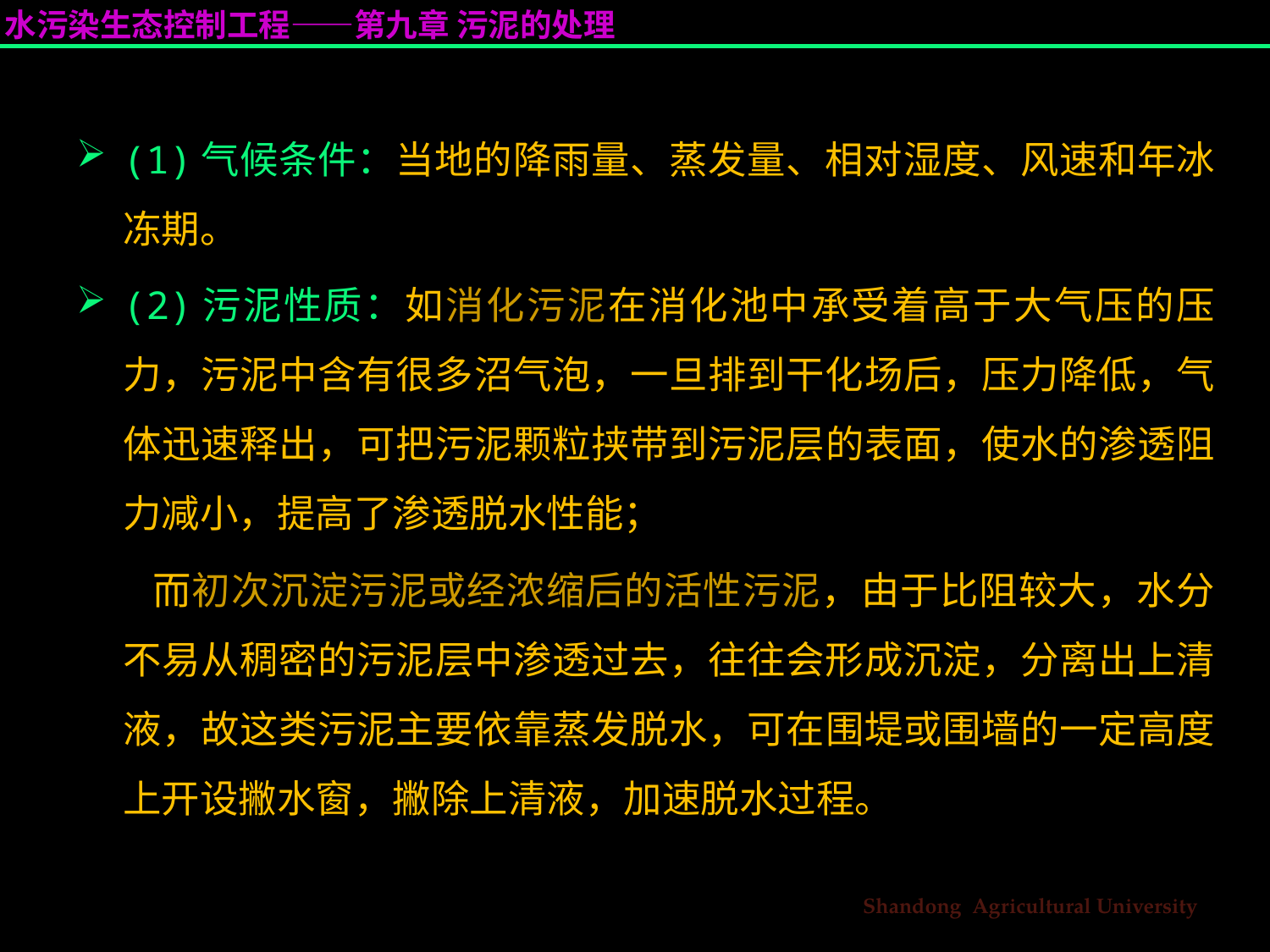

(1)气候条件：当地的降雨量、蒸发量、相对湿度、风速和年冰冻期。
(2)污泥性质：如消化污泥在消化池中承受着高于大气压的压力，污泥中含有很多沼气泡，一旦排到干化场后，压力降低，气体迅速释出，可把污泥颗粒挟带到污泥层的表面，使水的渗透阻力减小，提高了渗透脱水性能；
       而初次沉淀污泥或经浓缩后的活性污泥，由于比阻较大，水分不易从稠密的污泥层中渗透过去，往往会形成沉淀，分离出上清液，故这类污泥主要依靠蒸发脱水，可在围堤或围墙的一定高度上开设撇水窗，撇除上清液，加速脱水过程。